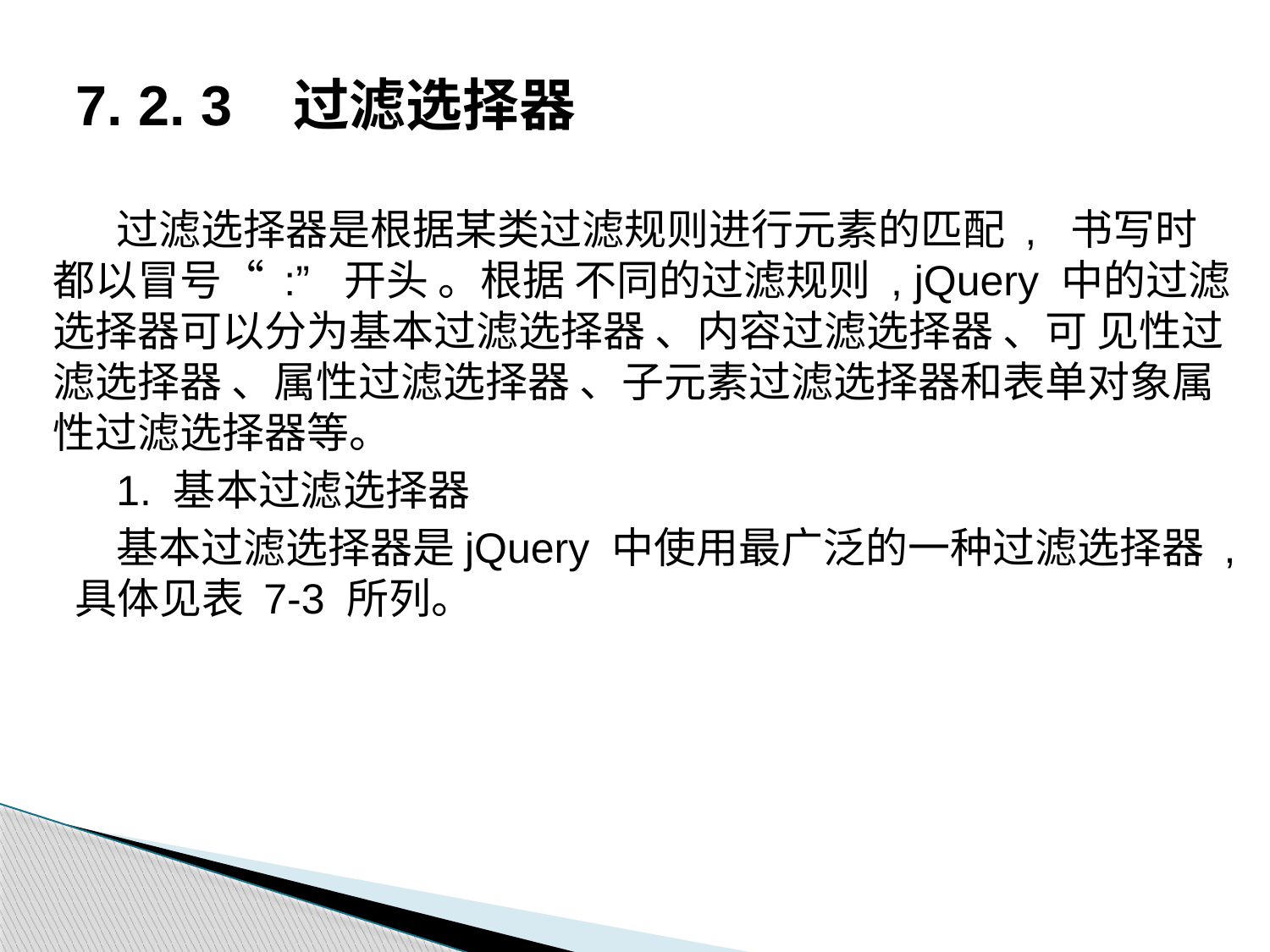

# 7. 2. 3   过滤选择器
过滤选择器是根据某类过滤规则进行元素的匹配 ,  书写时都以冒号“ :”  开头 。根据 不同的过滤规则 , jQuery 中的过滤选择器可以分为基本过滤选择器 、内容过滤选择器 、可 见性过滤选择器 、属性过滤选择器 、子元素过滤选择器和表单对象属性过滤选择器等。
1. 基本过滤选择器
基本过滤选择器是jQuery 中使用最广泛的一种过滤选择器 , 具体见表 7-3 所列。